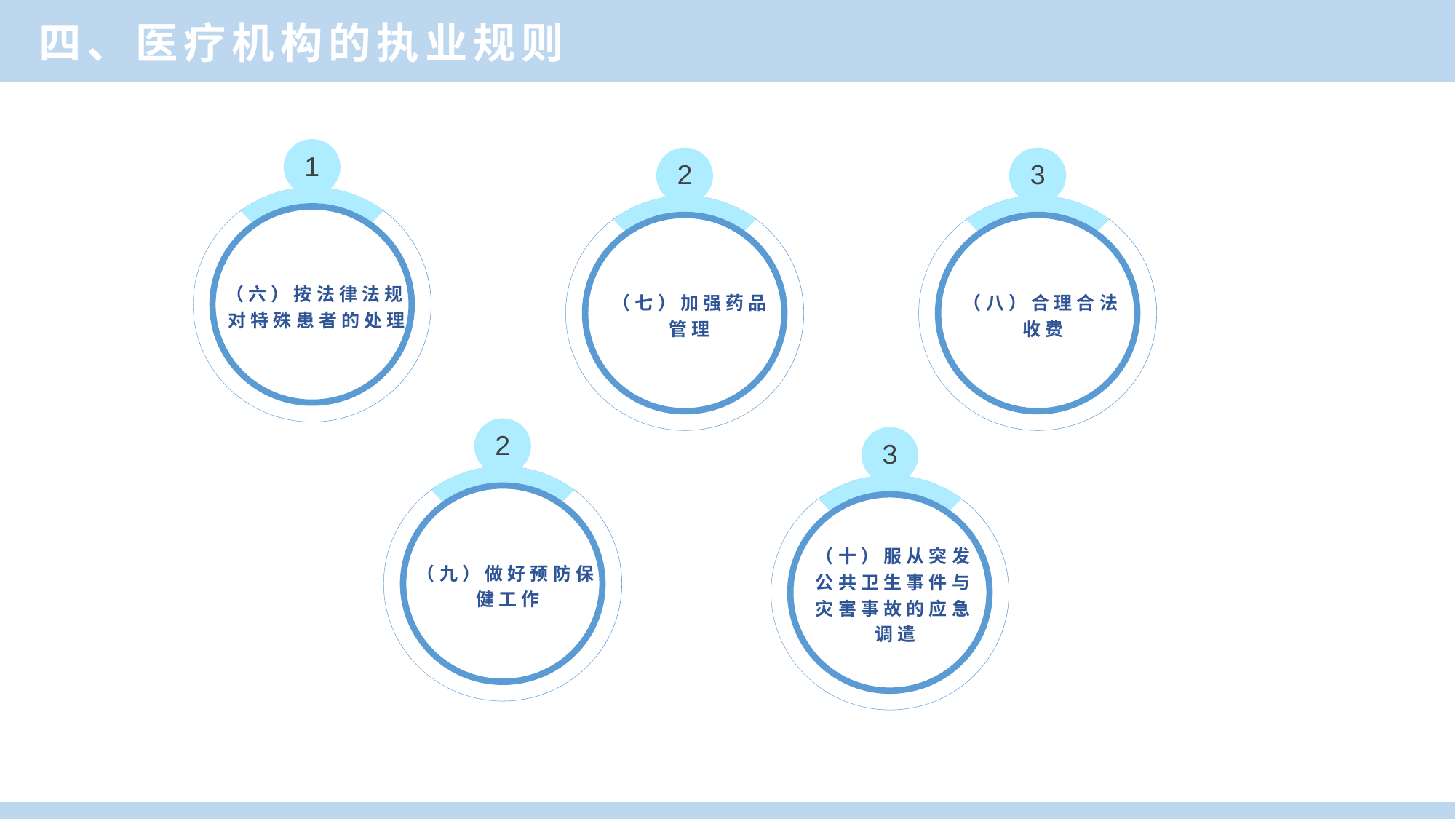

四、医疗机构的执业规则

1

（六）按法律法规对特殊患者的处理

2

（七）加强药品
管理

3

（八）合理合法收费

2

（九）做好预防保健工作

3

（十）服从突发公共卫生事件与灾害事故的应急调遣